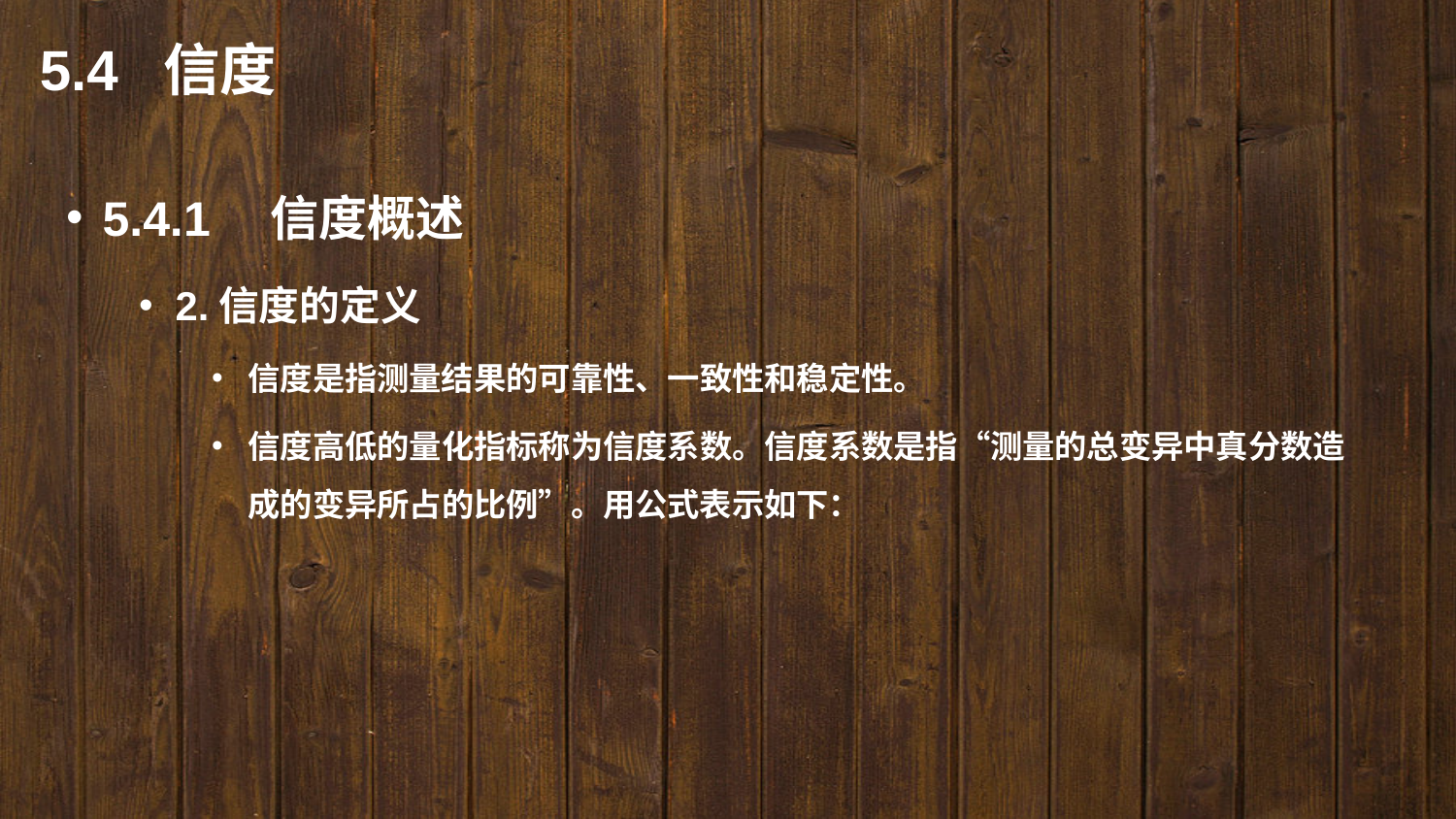

5.4  信度
5.4.1　信度概述
2.信度的定义
信度是指测量结果的可靠性、一致性和稳定性。
信度高低的量化指标称为信度系数。信度系数是指“测量的总变异中真分数造成的变异所占的比例”。用公式表示如下：